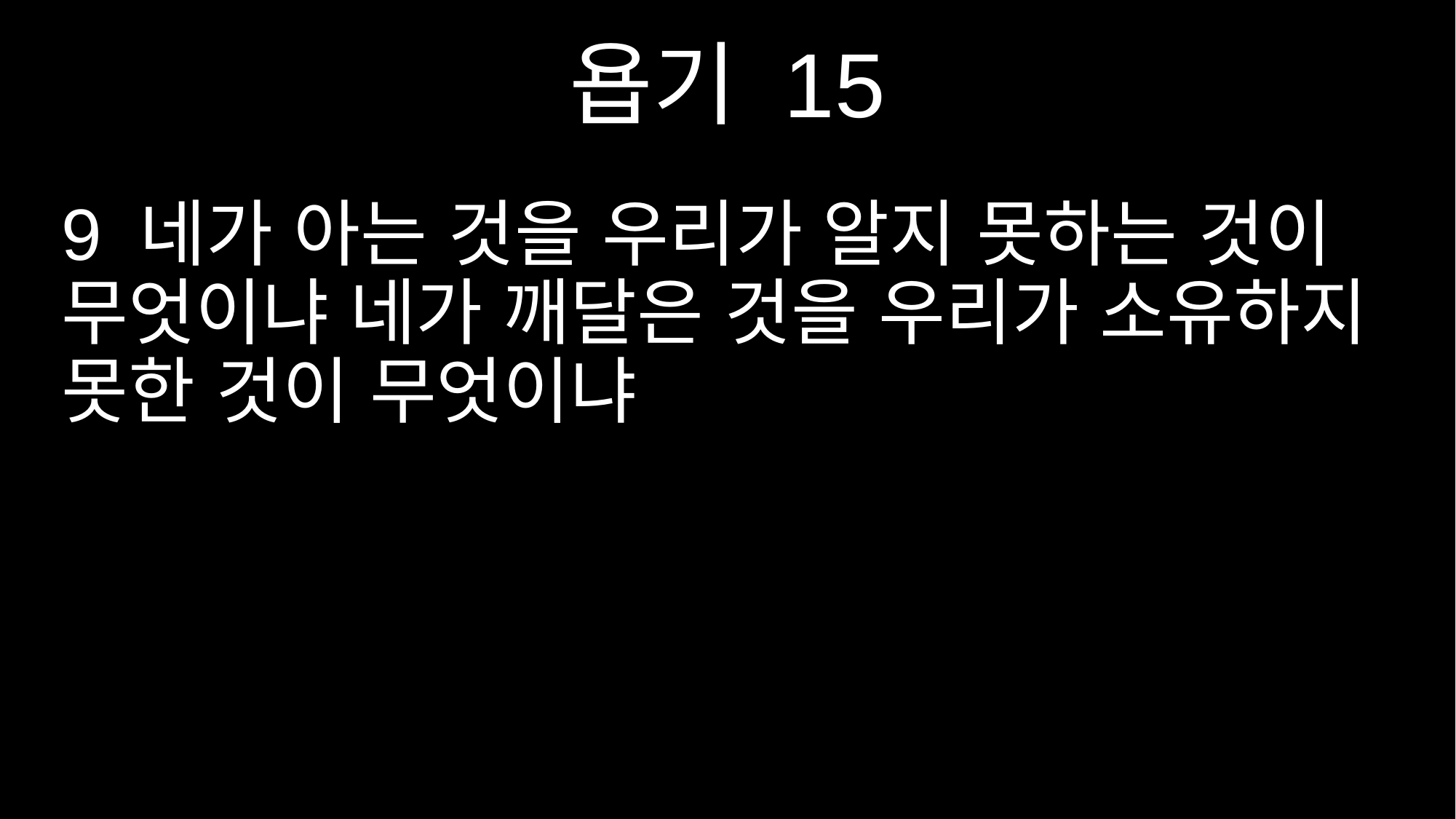

욥기 15
9 네가 아는 것을 우리가 알지 못하는 것이 무엇이냐 네가 깨달은 것을 우리가 소유하지 못한 것이 무엇이냐